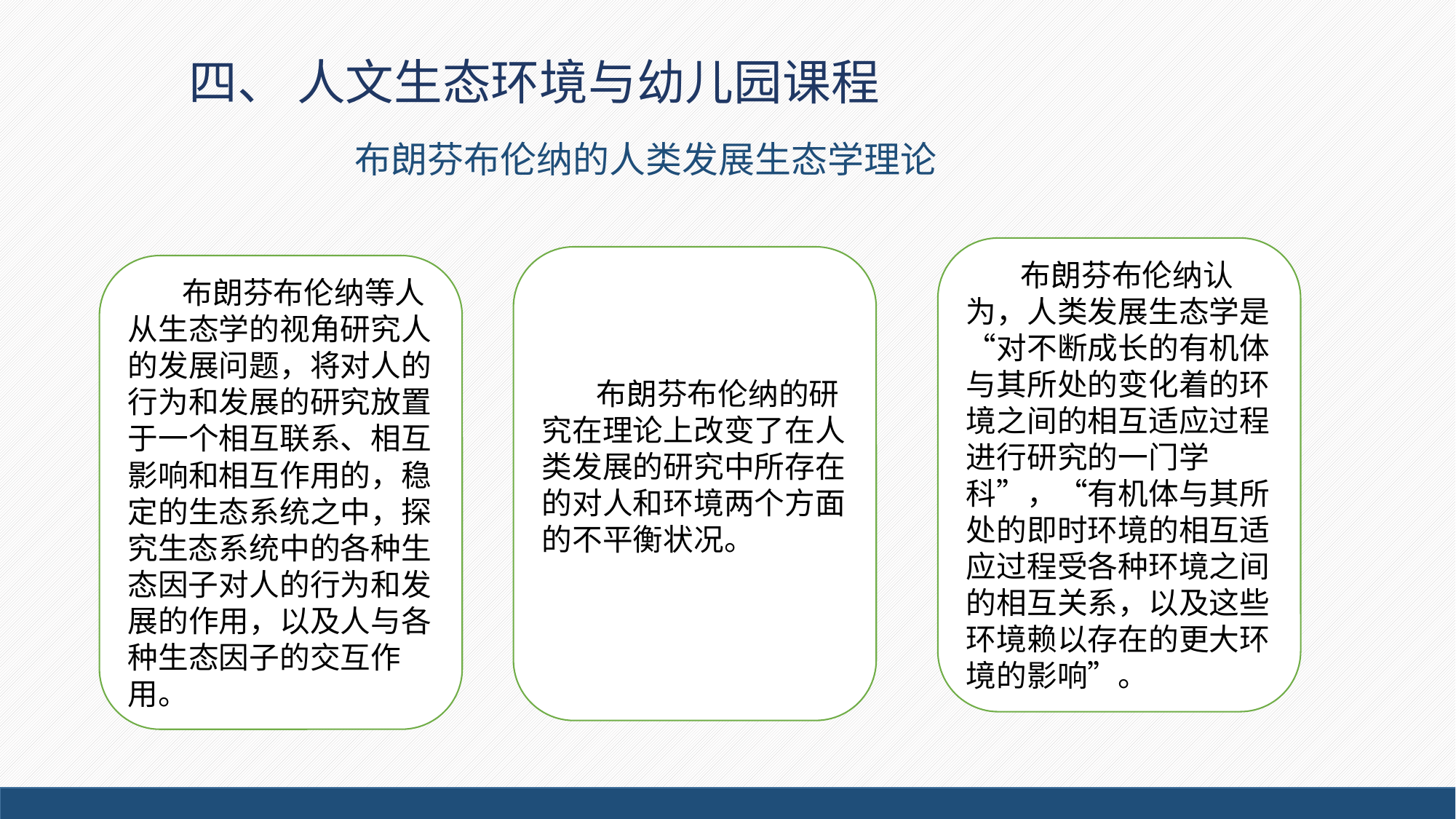

# 四、 人文生态环境与幼儿园课程
布朗芬布伦纳的人类发展生态学理论
布朗芬布伦纳认为，人类发展生态学是“对不断成长的有机体与其所处的变化着的环境之间的相互适应过程进行研究的一门学科”，“有机体与其所处的即时环境的相互适应过程受各种环境之间的相互关系，以及这些环境赖以存在的更大环境的影响”。
布朗芬布伦纳的研究在理论上改变了在人类发展的研究中所存在的对人和环境两个方面的不平衡状况。

布朗芬布伦纳等人从生态学的视角研究人的发展问题，将对人的行为和发展的研究放置于一个相互联系、相互影响和相互作用的，稳定的生态系统之中，探究生态系统中的各种生态因子对人的行为和发展的作用，以及人与各种生态因子的交互作用。